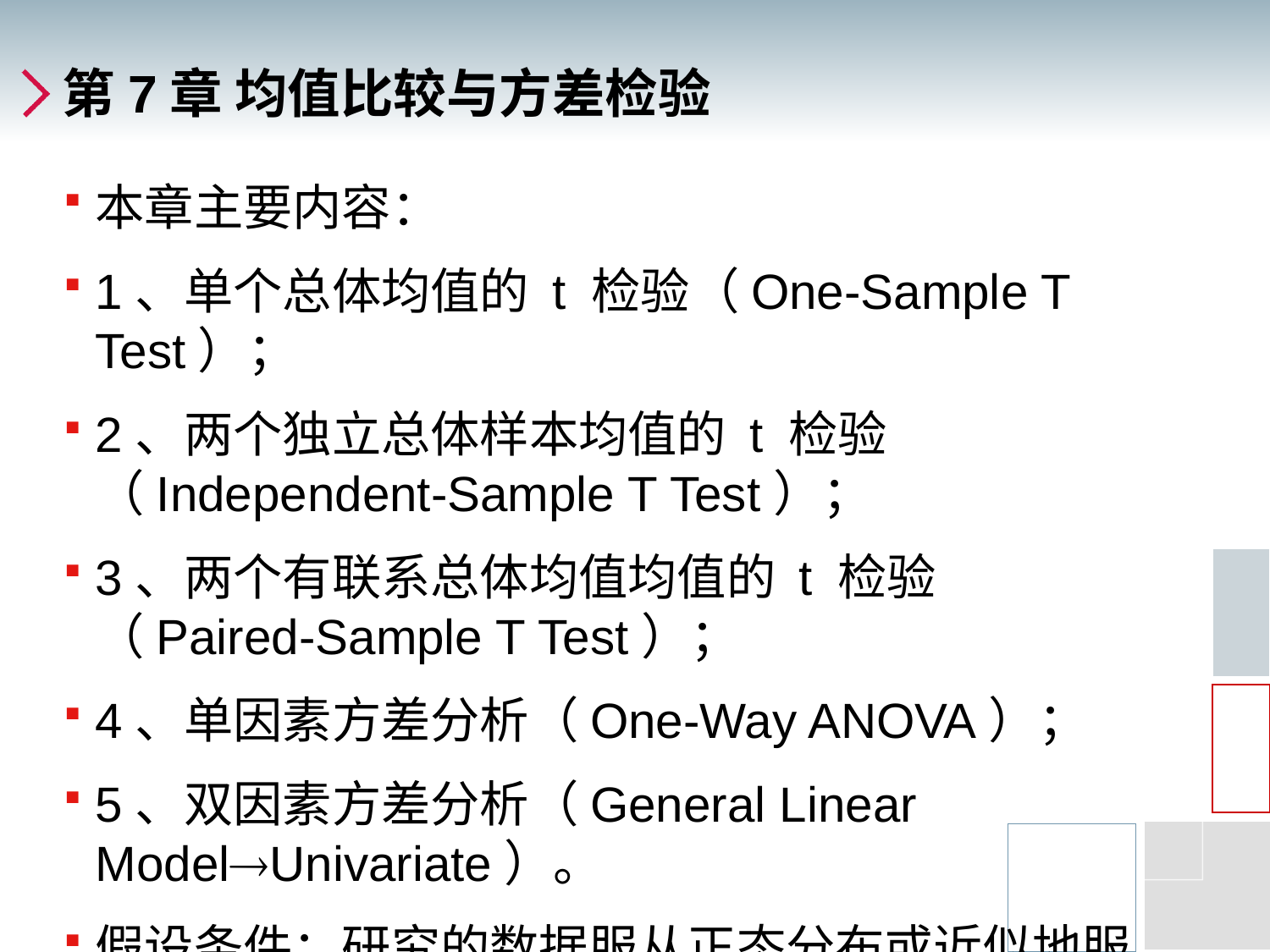

# 第7章 均值比较与方差检验
本章主要内容：
1、单个总体均值的 t 检验（One-Sample T Test）；
2、两个独立总体样本均值的 t 检验（Independent-Sample T Test）；
3、两个有联系总体均值均值的 t 检验（Paired-Sample T Test）；
4、单因素方差分析（One-Way ANOVA）；
5、双因素方差分析（General Linear Model→Univariate）。
假设条件：研究的数据服从正态分布或近似地服从正态分布。
在Analyze菜单中，均值比较检验可以从菜单Compare Means，和General Linear Model得出。